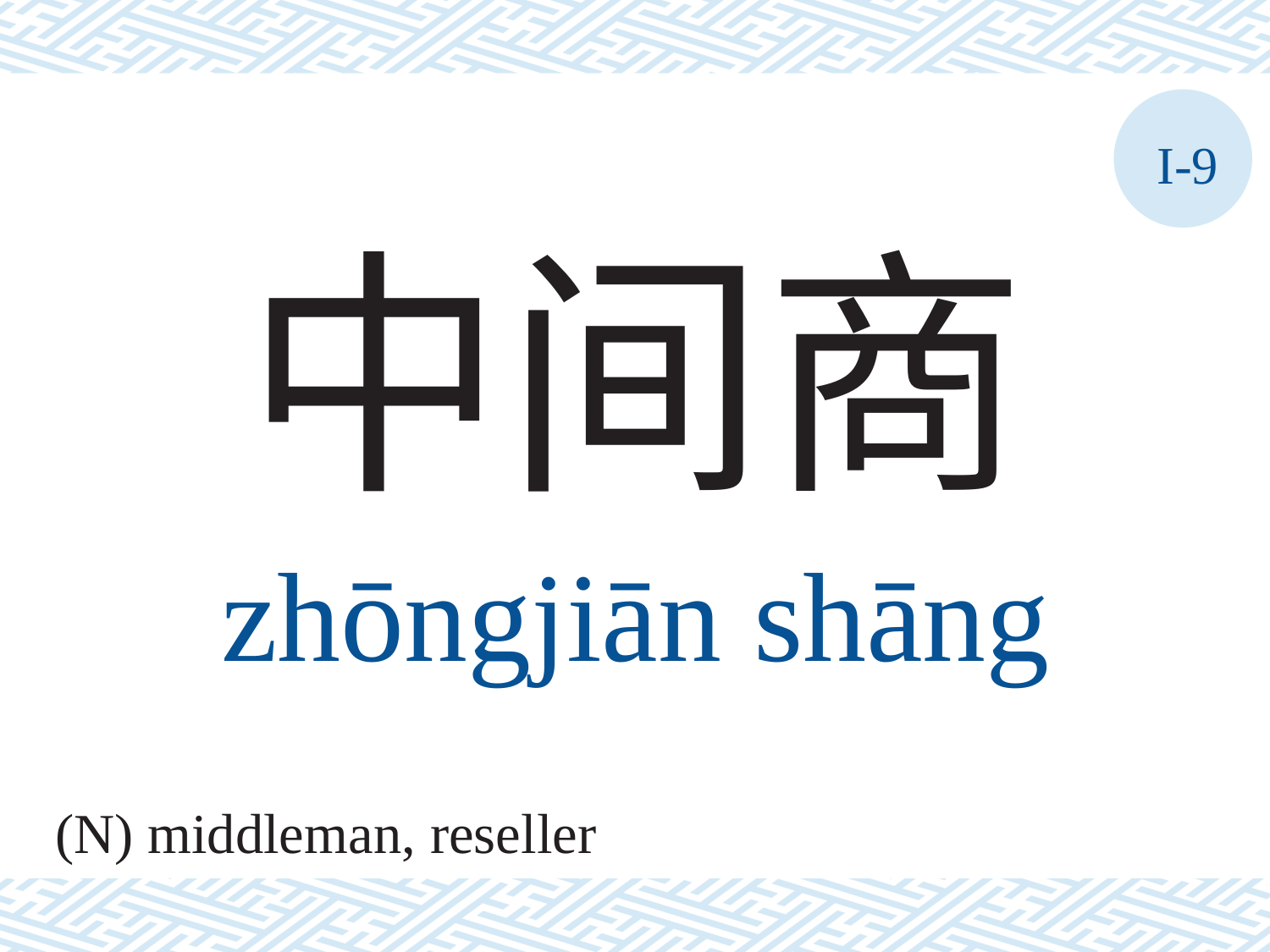

I-9
中间商
zhōngjiān	shāng
(N) middleman, reseller